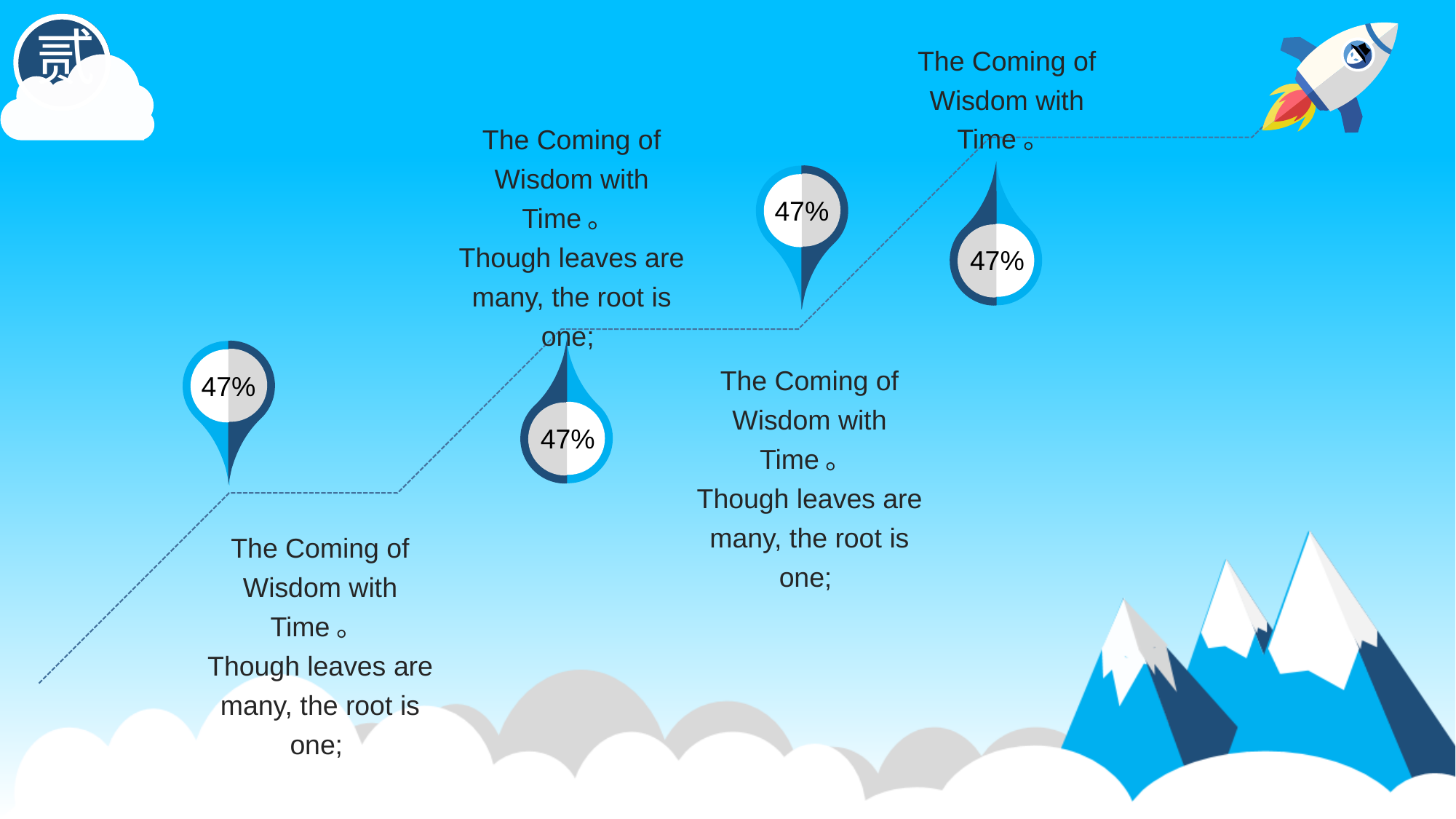

贰

The Coming of Wisdom with Time。

The Coming of Wisdom with Time。
Though leaves are many, the root is one;

47%

47%

47%
The Coming of Wisdom with Time。
Though leaves are many, the root is one;

47%
The Coming of Wisdom with Time。
Though leaves are many, the root is one;